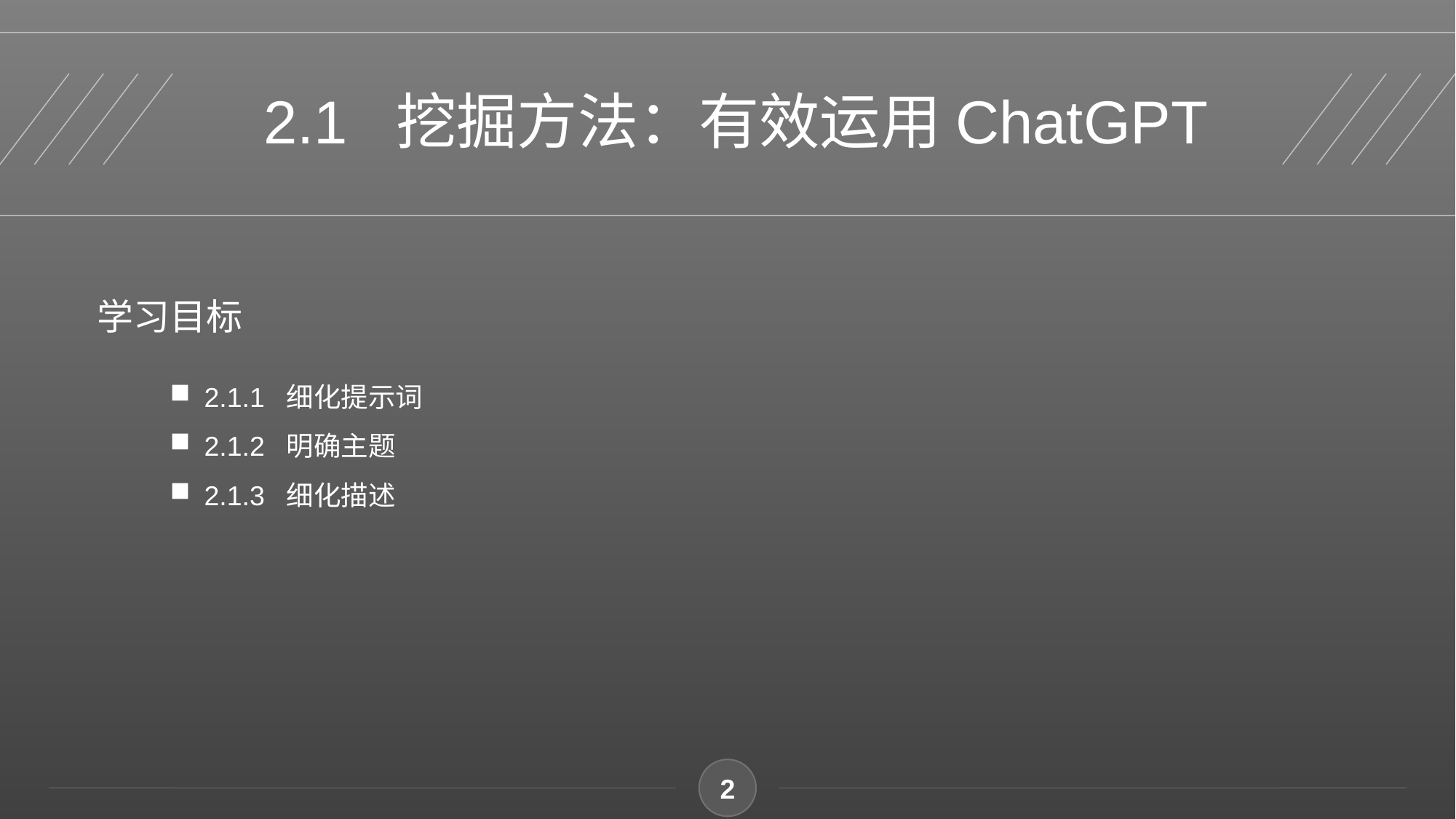

2.1  挖掘方法：有效运用ChatGPT

学习目标
2.1.1  细化提示词
2.1.2  明确主题
2.1.3  细化描述